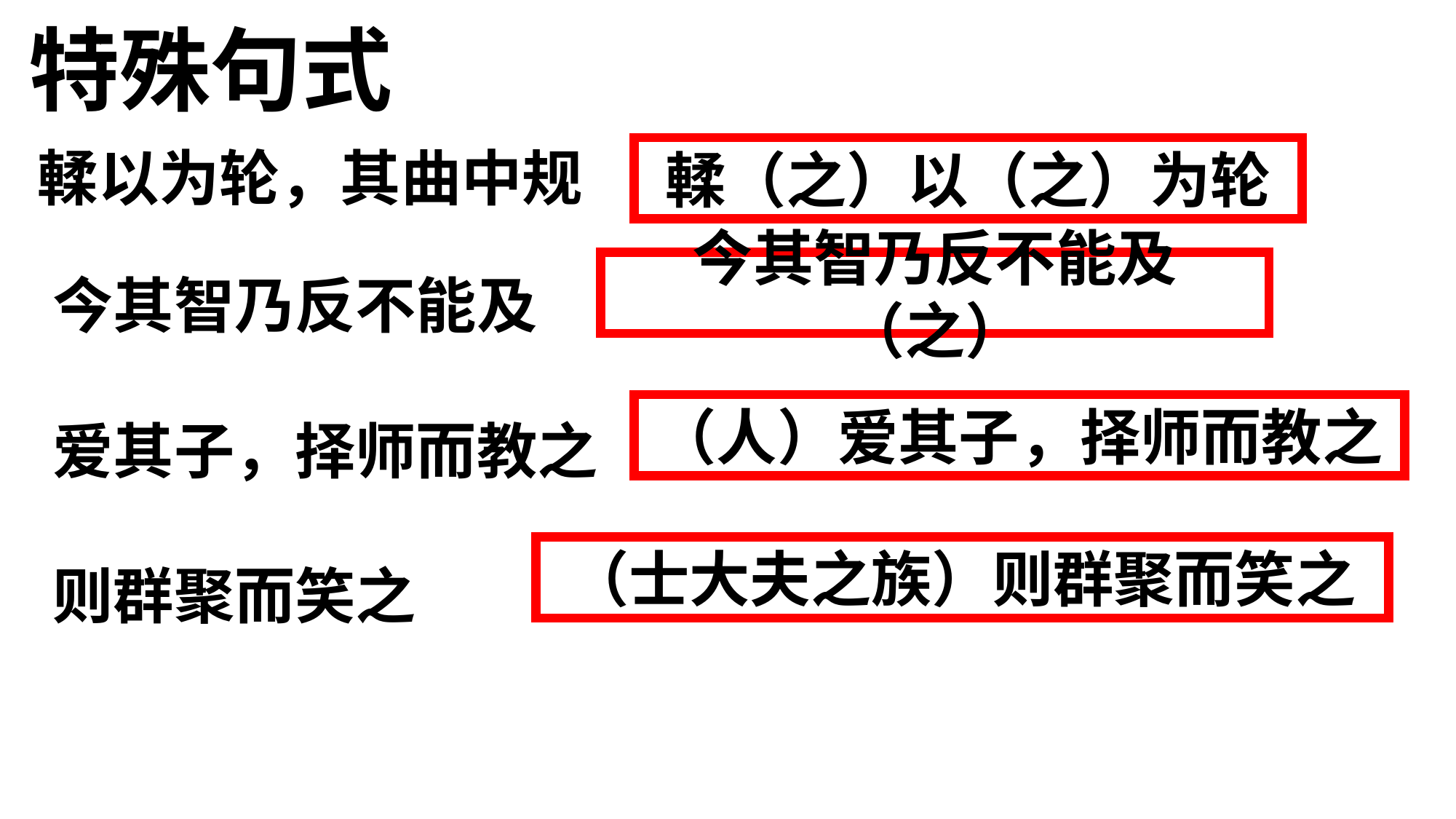

特殊句式
輮以为轮，其曲中规

輮（之）以（之）为轮
今其智乃反不能及（之）
今其智乃反不能及

爱其子，择师而教之

则群聚而笑之
（人）爱其子，择师而教之
（士大夫之族）则群聚而笑之